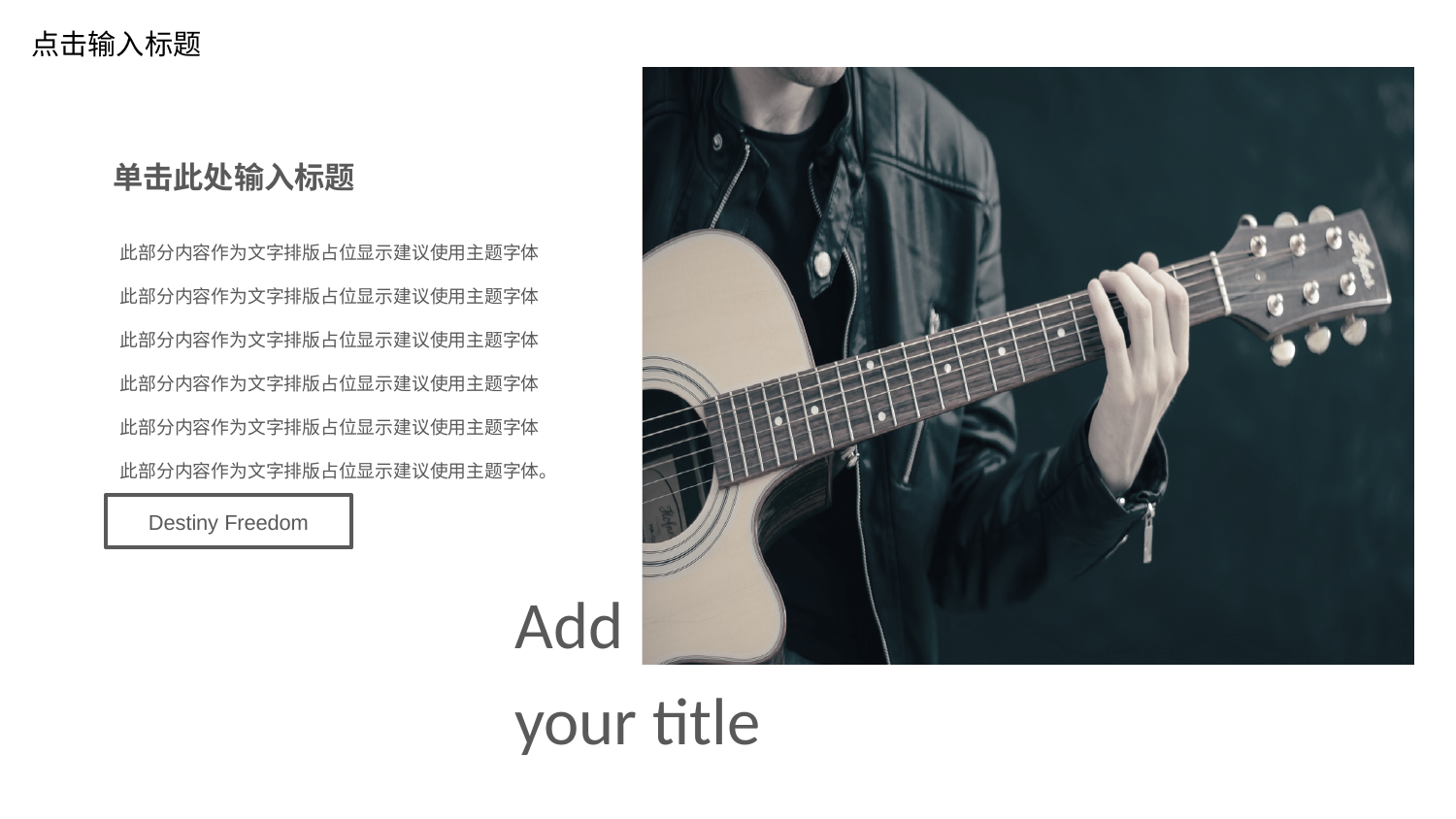

点击输入标题

单击此处输入标题
此部分内容作为文字排版占位显示建议使用主题字体此部分内容作为文字排版占位显示建议使用主题字体此部分内容作为文字排版占位显示建议使用主题字体此部分内容作为文字排版占位显示建议使用主题字体此部分内容作为文字排版占位显示建议使用主题字体此部分内容作为文字排版占位显示建议使用主题字体。
Destiny Freedom
Add
your title